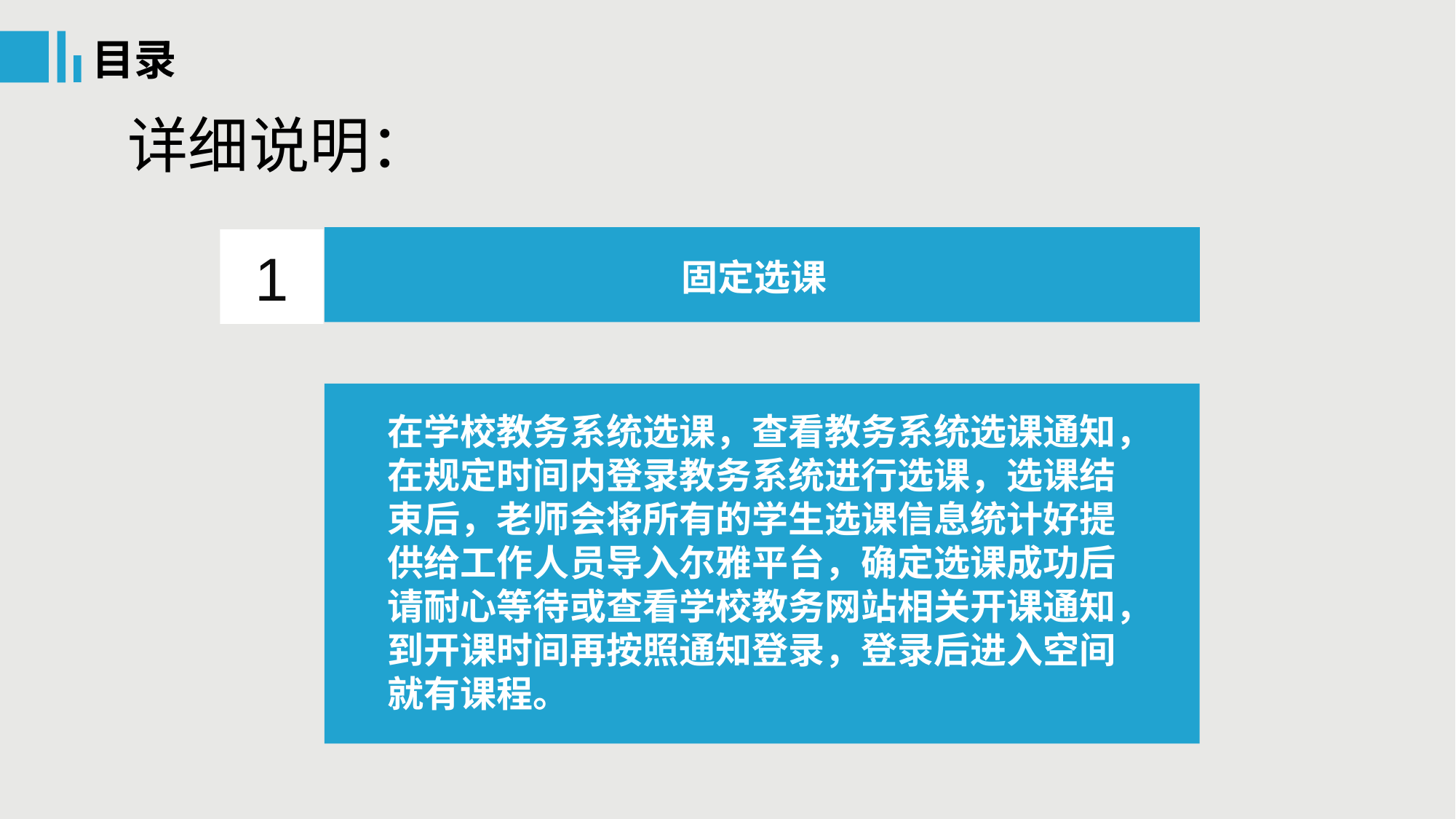

目录

详细说明：

1
固定选课

在学校教务系统选课，查看教务系统选课通知，在规定时间内登录教务系统进行选课，选课结束后，老师会将所有的学生选课信息统计好提供给工作人员导入尔雅平台，确定选课成功后请耐心等待或查看学校教务网站相关开课通知，到开课时间再按照通知登录，登录后进入空间就有课程。